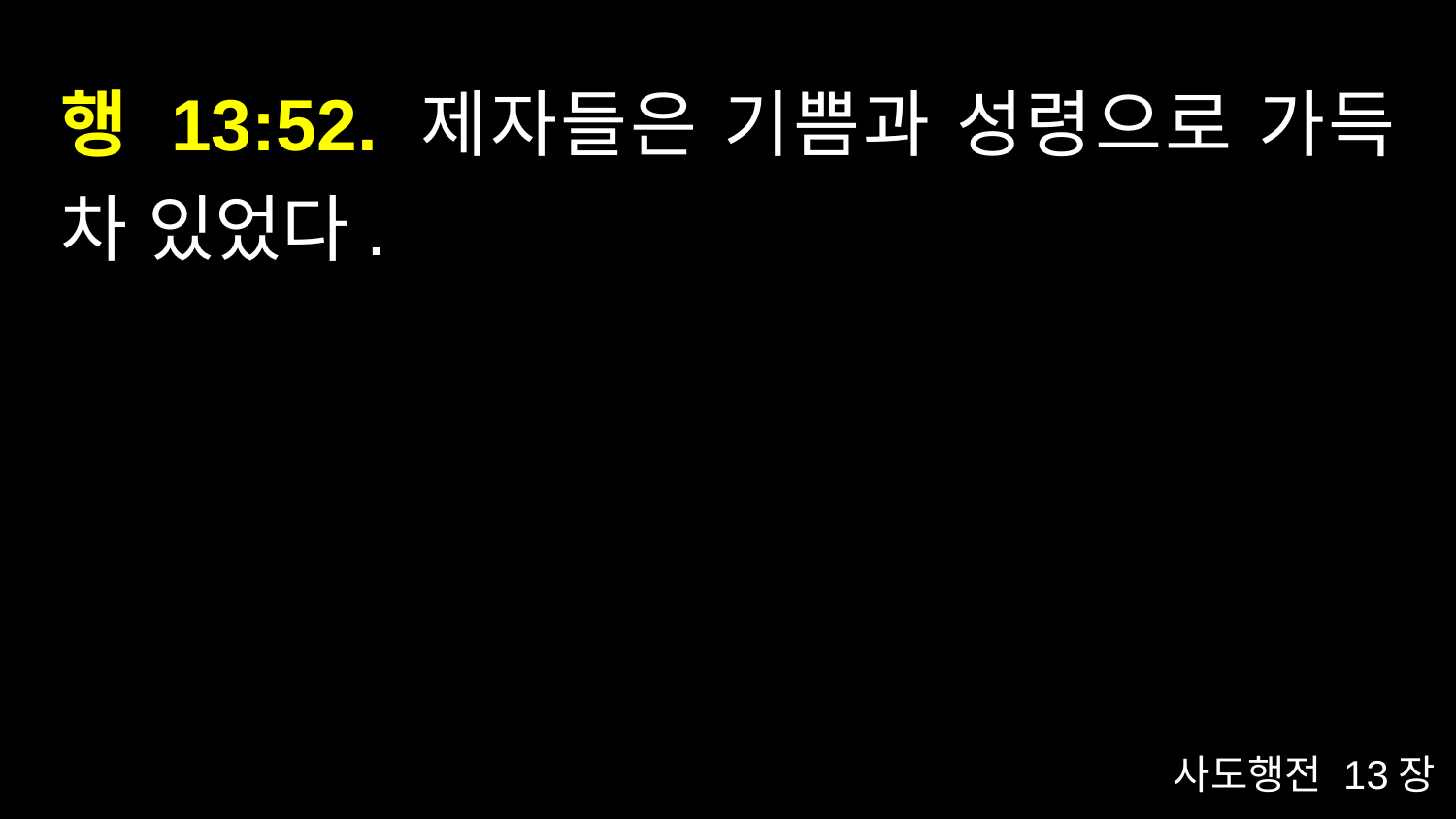

# 행 13:52. 제자들은 기쁨과 성령으로 가득 차 있었다.
사도행전 13장